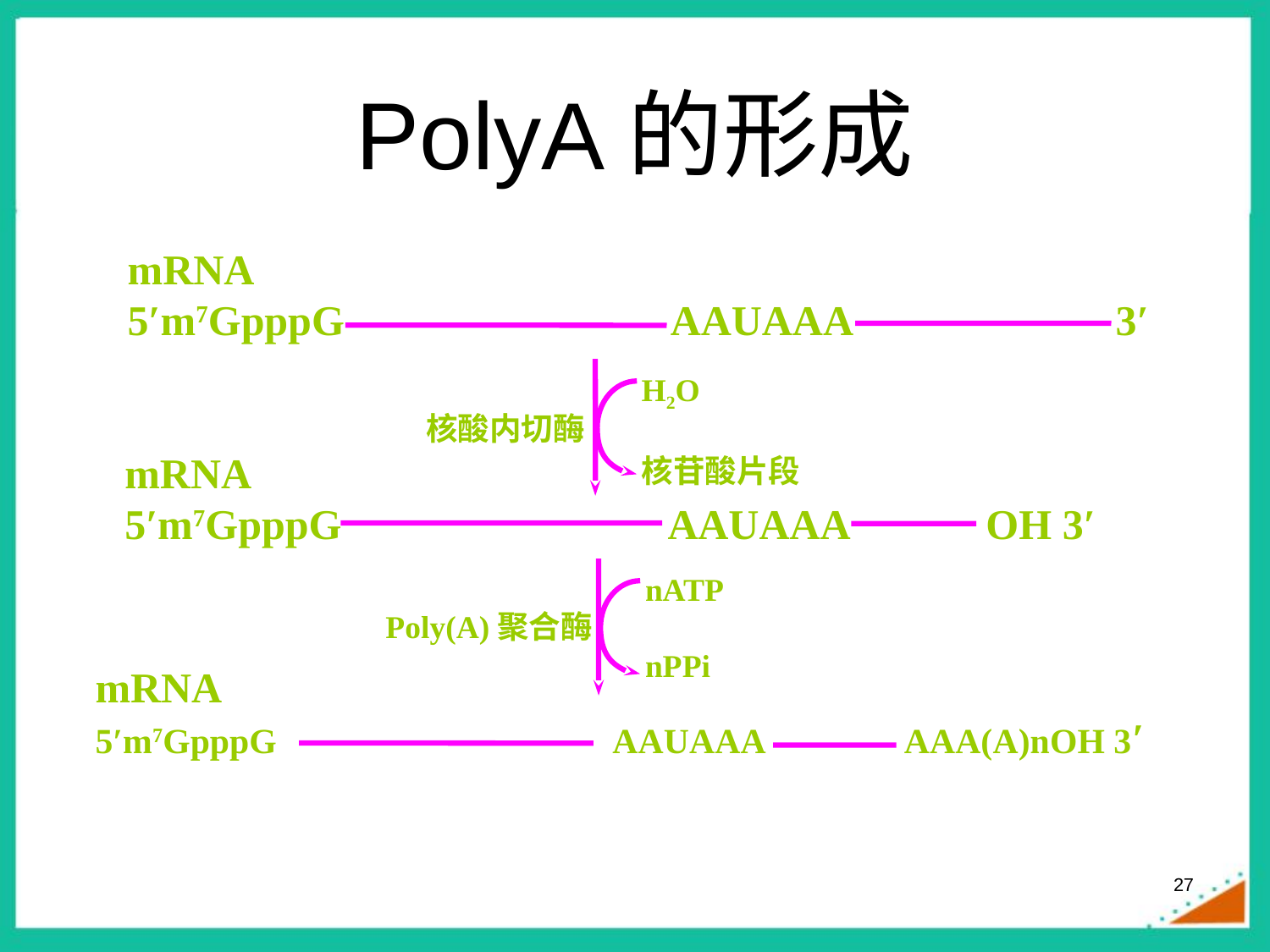

# PolyA的形成
mRNA
5′m7GpppG                               AAUAAA                         3′

H2O

核苷酸片段

核酸内切酶
mRNA
5′m7GpppG                               AAUAAA             OH 3′

nATP

nPPi

Poly(A)聚合酶
mRNA
5′m7GpppG                                      AAUAAA                AAA(A)nOH 3′

27